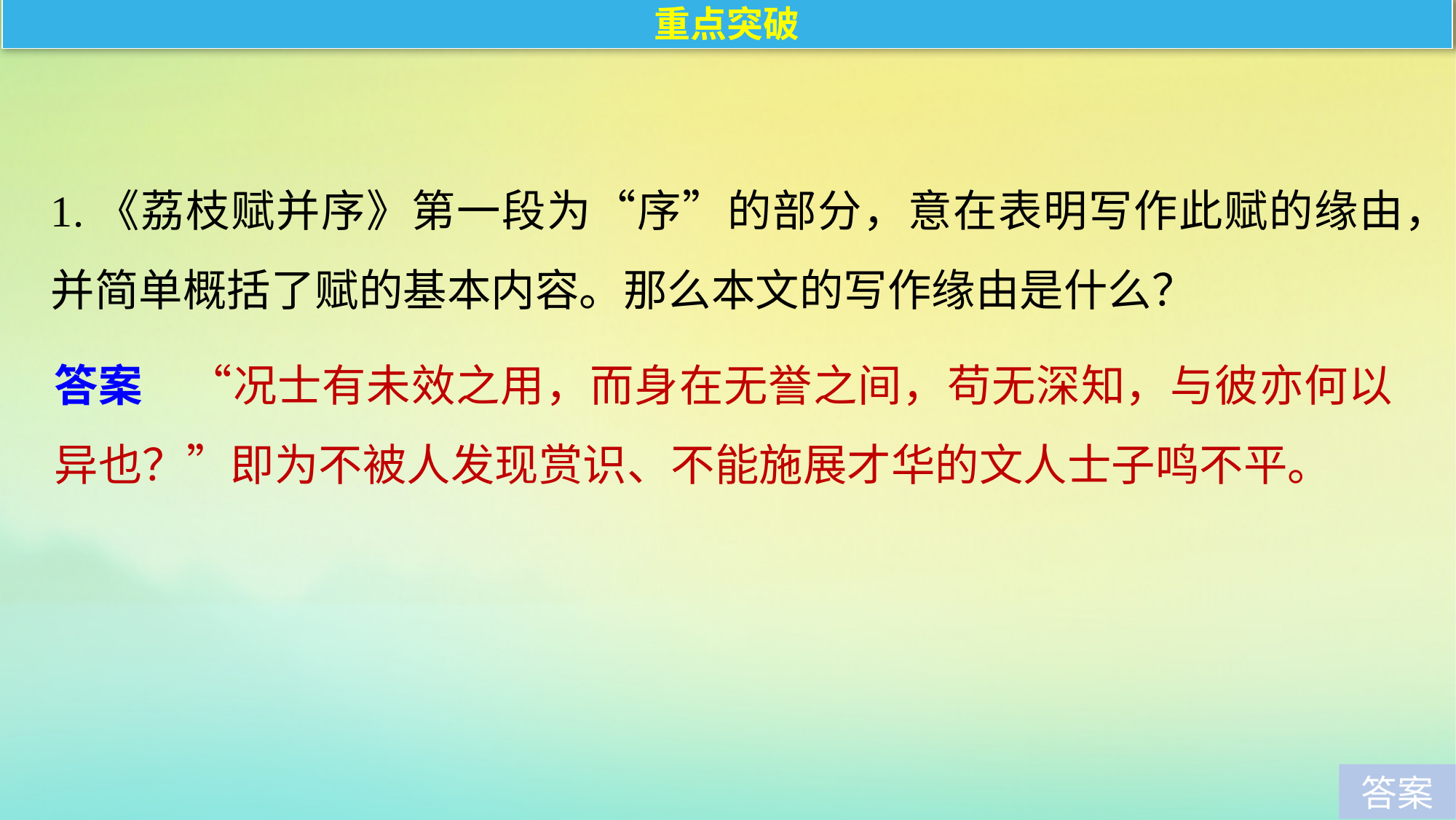

重点突破
1.《荔枝赋并序》第一段为“序”的部分，意在表明写作此赋的缘由，并简单概括了赋的基本内容。那么本文的写作缘由是什么？
答案　“况士有未效之用，而身在无誉之间，苟无深知，与彼亦何以异也？”即为不被人发现赏识、不能施展才华的文人士子鸣不平。
答案